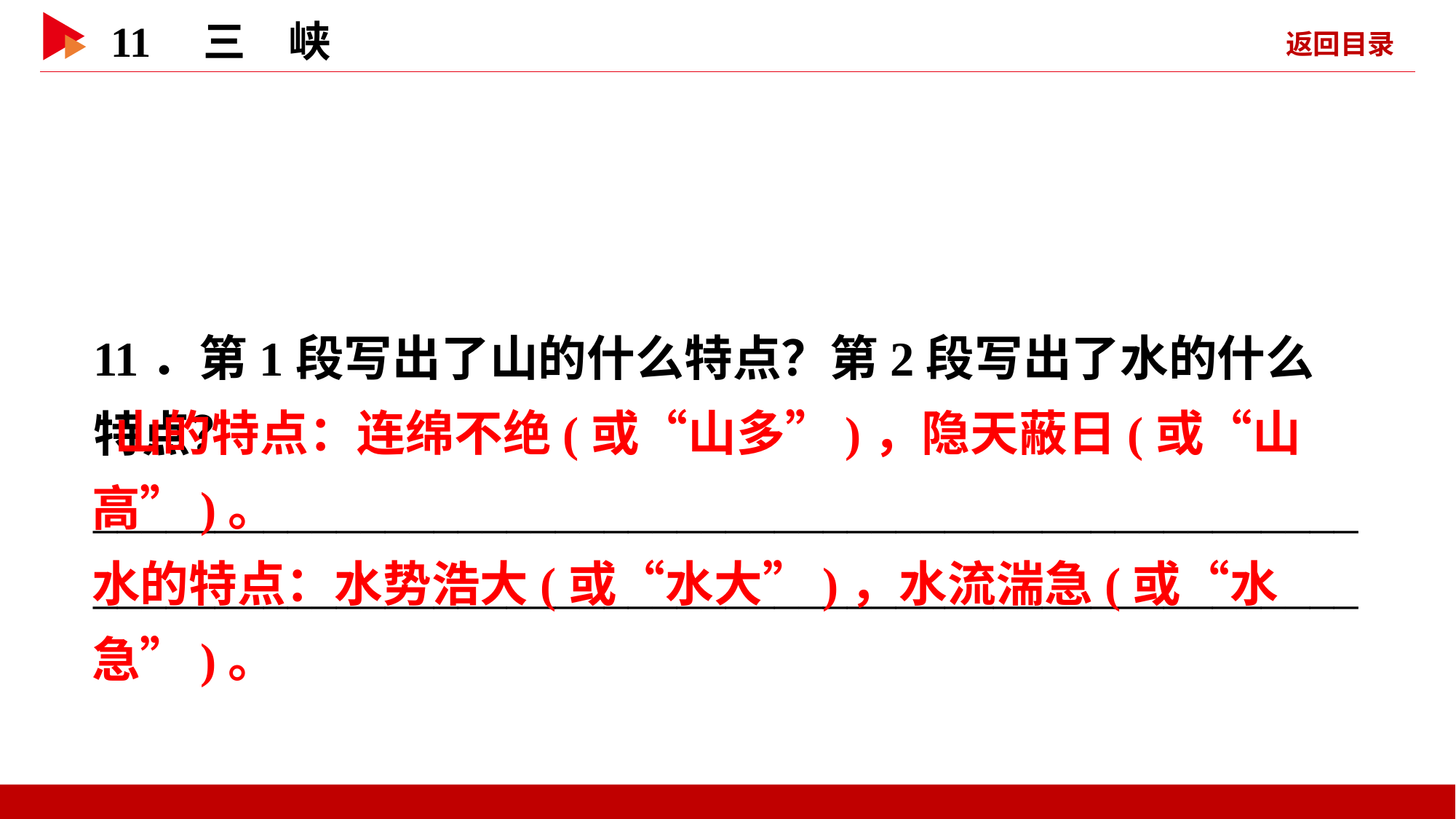

11．第1段写出了山的什么特点？第2段写出了水的什么特点？
________________________________________________________________________________________________________
 山的特点：连绵不绝(或“山多”)，隐天蔽日(或“山高”)。
水的特点：水势浩大(或“水大”)，水流湍急(或“水急”)。